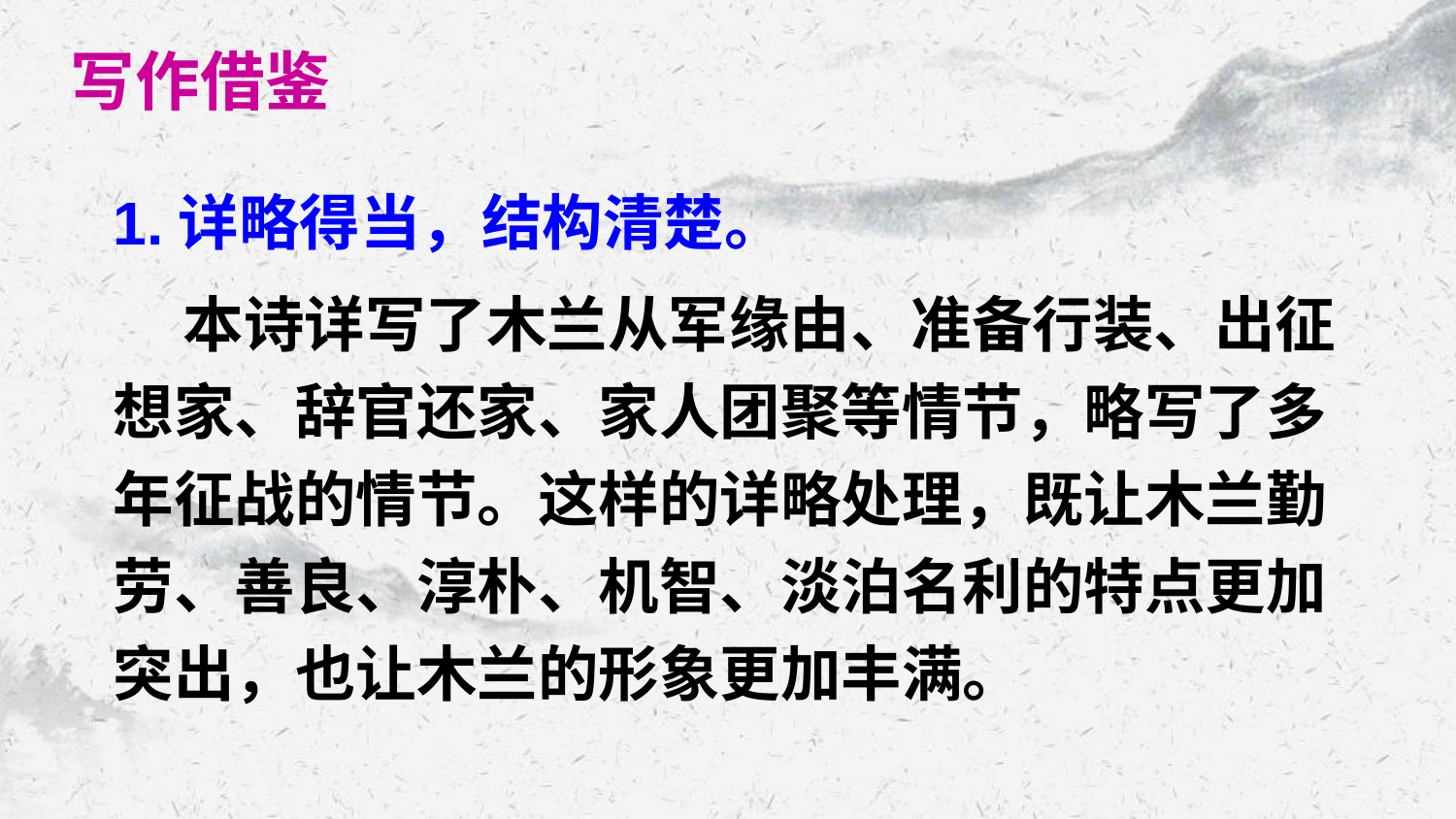

写作借鉴
1.详略得当，结构清楚。
    本诗详写了木兰从军缘由、准备行装、出征想家、辞官还家、家人团聚等情节，略写了多年征战的情节。这样的详略处理，既让木兰勤劳、善良、淳朴、机智、淡泊名利的特点更加突出，也让木兰的形象更加丰满。